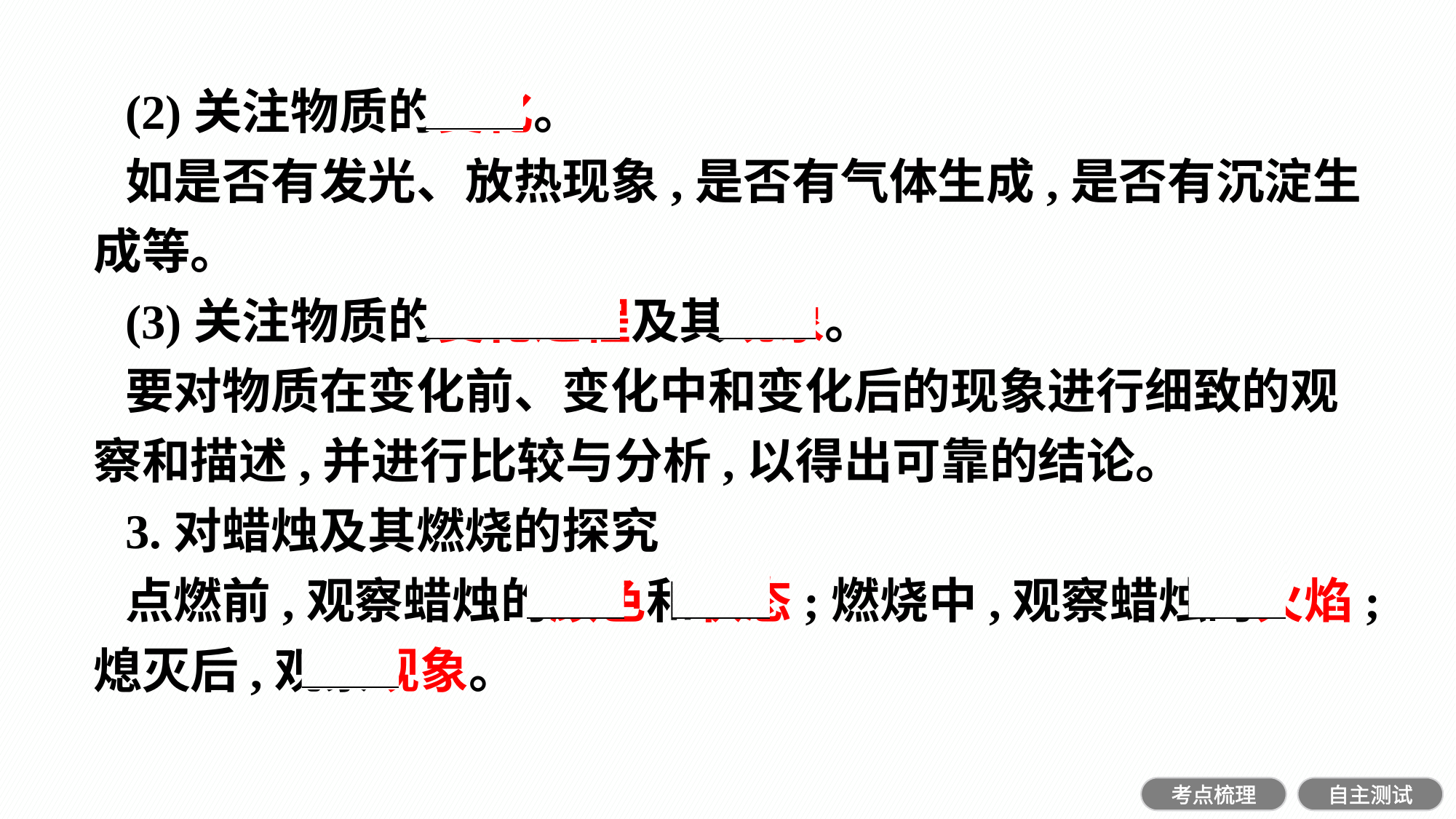

(2)关注物质的变化。
如是否有发光、放热现象,是否有气体生成,是否有沉淀生成等。
(3)关注物质的变化过程及其现象。
要对物质在变化前、变化中和变化后的现象进行细致的观察和描述,并进行比较与分析,以得出可靠的结论。
3.对蜡烛及其燃烧的探究
点燃前,观察蜡烛的颜色和状态;燃烧中,观察蜡烛的火焰;熄灭后,观察现象。